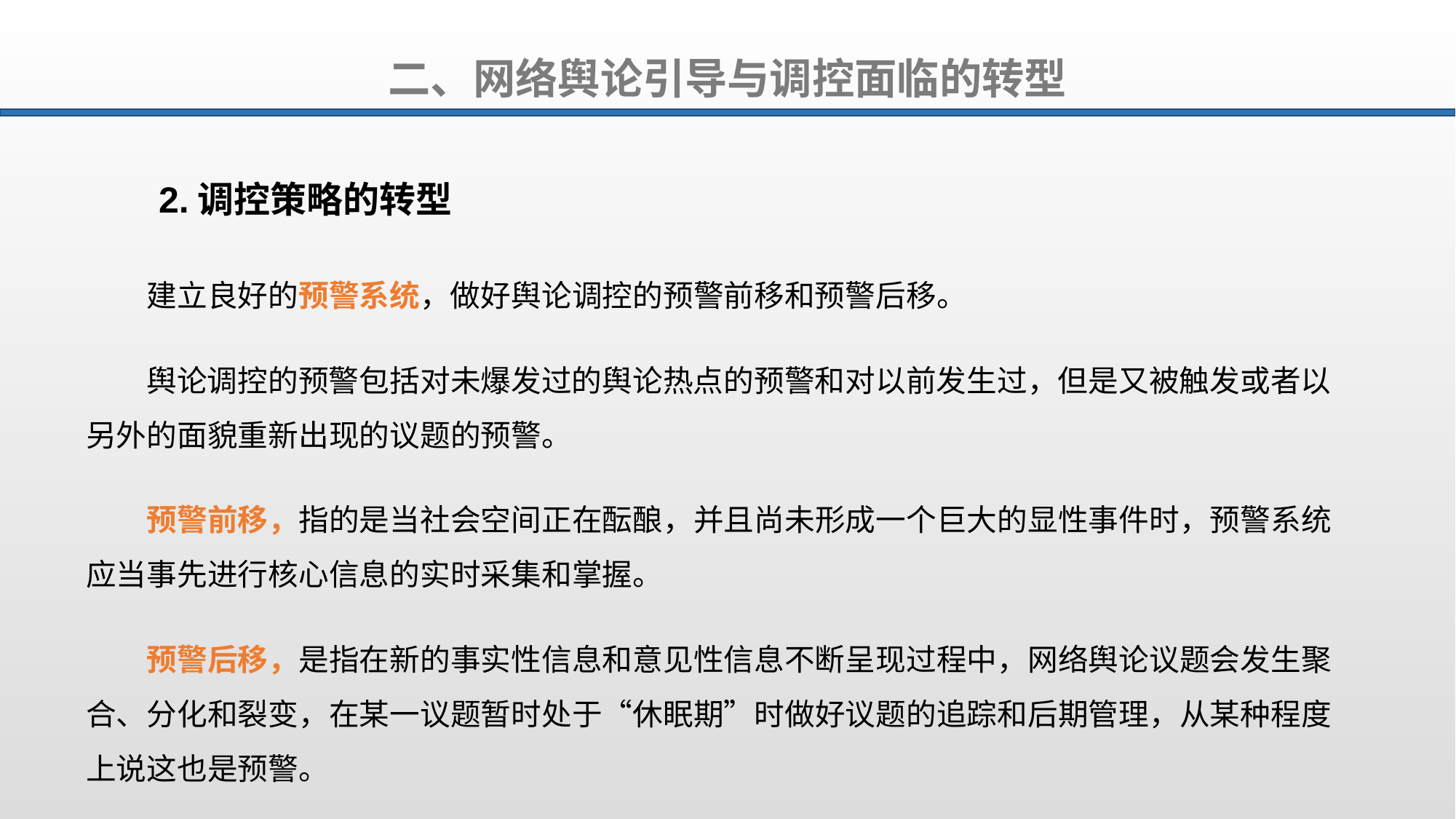

二、网络舆论引导与调控面临的转型

2.调控策略的转型
建立良好的预警系统，做好舆论调控的预警前移和预警后移。
舆论调控的预警包括对未爆发过的舆论热点的预警和对以前发生过，但是又被触发或者以另外的面貌重新出现的议题的预警。
预警前移，指的是当社会空间正在酝酿，并且尚未形成一个巨大的显性事件时，预警系统应当事先进行核心信息的实时采集和掌握。
预警后移，是指在新的事实性信息和意见性信息不断呈现过程中，网络舆论议题会发生聚合、分化和裂变，在某一议题暂时处于“休眠期”时做好议题的追踪和后期管理，从某种程度上说这也是预警。